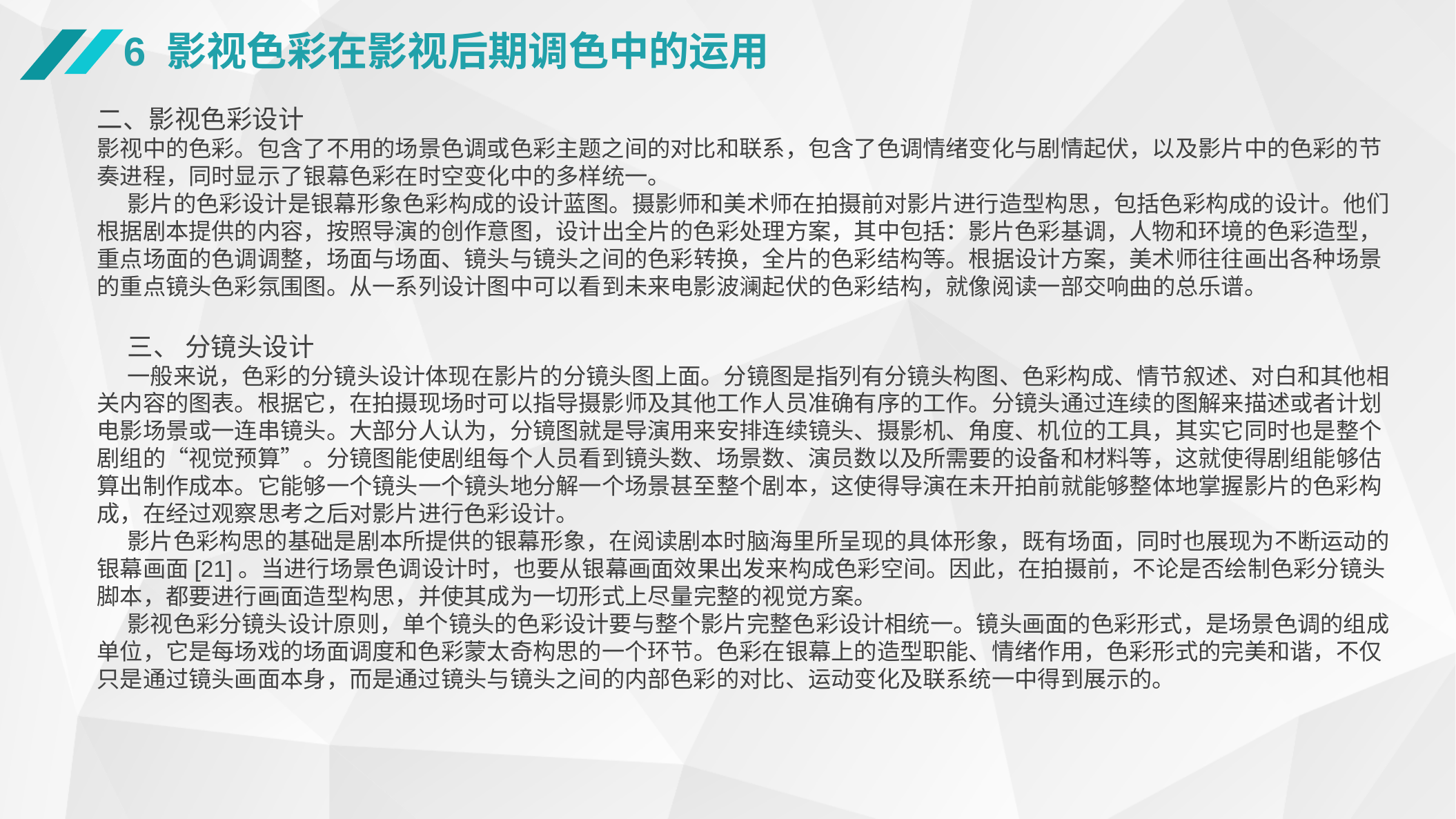

6 影视色彩在影视后期调色中的运用

二、影视色彩设计影视中的色彩。包含了不用的场景色调或色彩主题之间的对比和联系，包含了色调情绪变化与剧情起伏，以及影片中的色彩的节奏进程，同时显示了银幕色彩在时空变化中的多样统一。影片的色彩设计是银幕形象色彩构成的设计蓝图。摄影师和美术师在拍摄前对影片进行造型构思，包括色彩构成的设计。他们根据剧本提供的内容，按照导演的创作意图，设计出全片的色彩处理方案，其中包括：影片色彩基调，人物和环境的色彩造型，重点场面的色调调整，场面与场面、镜头与镜头之间的色彩转换，全片的色彩结构等。根据设计方案，美术师往往画出各种场景的重点镜头色彩氛围图。从一系列设计图中可以看到未来电影波澜起伏的色彩结构，就像阅读一部交响曲的总乐谱。
三、 分镜头设计一般来说，色彩的分镜头设计体现在影片的分镜头图上面。分镜图是指列有分镜头构图、色彩构成、情节叙述、对白和其他相关内容的图表。根据它，在拍摄现场时可以指导摄影师及其他工作人员准确有序的工作。分镜头通过连续的图解来描述或者计划电影场景或一连串镜头。大部分人认为，分镜图就是导演用来安排连续镜头、摄影机、角度、机位的工具，其实它同时也是整个剧组的“视觉预算”。分镜图能使剧组每个人员看到镜头数、场景数、演员数以及所需要的设备和材料等，这就使得剧组能够估算出制作成本。它能够一个镜头一个镜头地分解一个场景甚至整个剧本，这使得导演在未开拍前就能够整体地掌握影片的色彩构成，在经过观察思考之后对影片进行色彩设计。影片色彩构思的基础是剧本所提供的银幕形象，在阅读剧本时脑海里所呈现的具体形象，既有场面，同时也展现为不断运动的银幕画面[21]。当进行场景色调设计时，也要从银幕画面效果出发来构成色彩空间。因此，在拍摄前，不论是否绘制色彩分镜头脚本，都要进行画面造型构思，并使其成为一切形式上尽量完整的视觉方案。影视色彩分镜头设计原则，单个镜头的色彩设计要与整个影片完整色彩设计相统一。镜头画面的色彩形式，是场景色调的组成单位，它是每场戏的场面调度和色彩蒙太奇构思的一个环节。色彩在银幕上的造型职能、情绪作用，色彩形式的完美和谐，不仅只是通过镜头画面本身，而是通过镜头与镜头之间的内部色彩的对比、运动变化及联系统一中得到展示的。